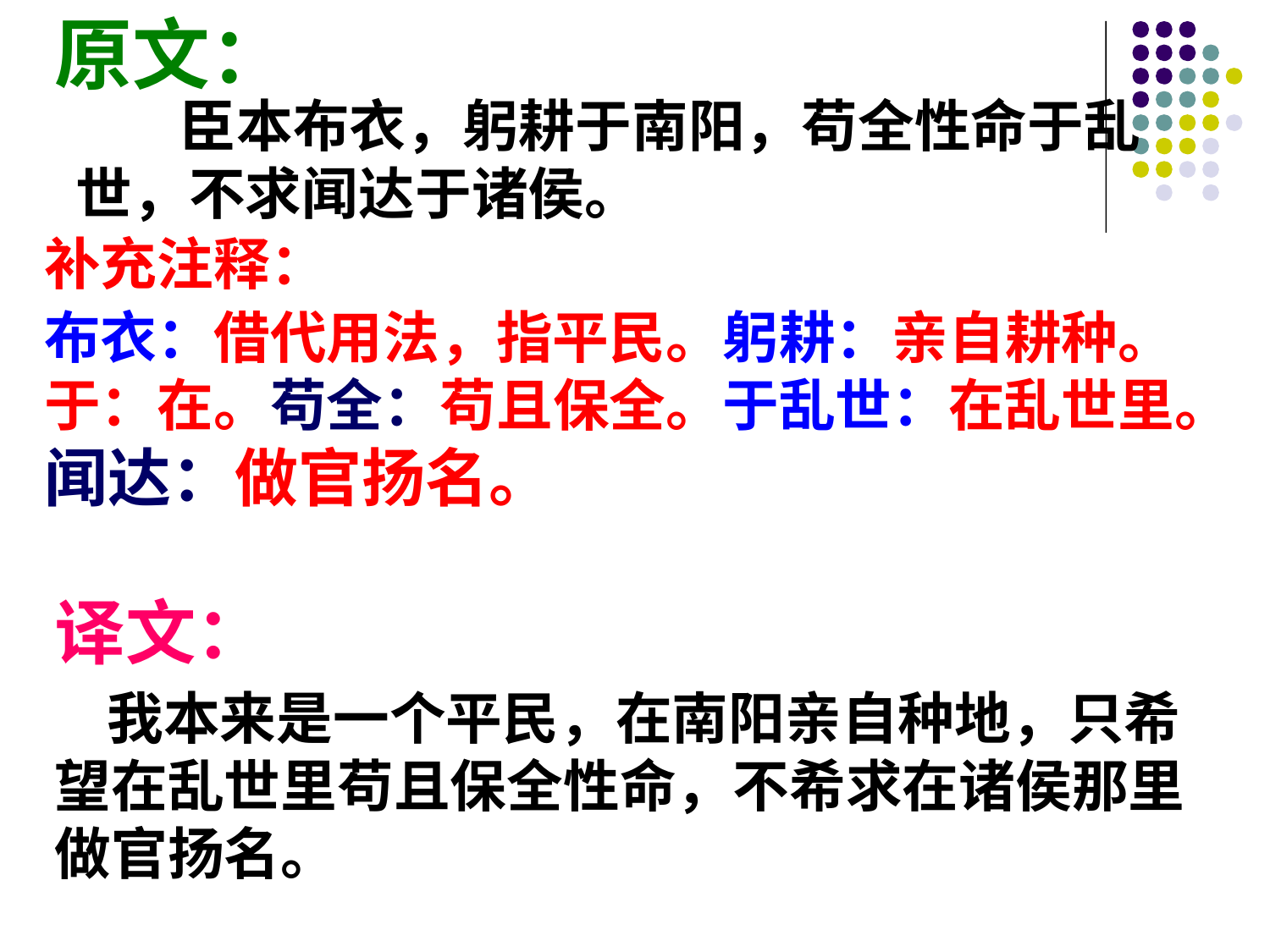

原文：
       臣本布衣，躬耕于南阳，苟全性命于乱世，不求闻达于诸侯。
补充注释：
布衣：借代用法，指平民。躬耕：亲自耕种。于：在。苟全：苟且保全。于乱世：在乱世里。闻达：做官扬名。

译文：
   我本来是一个平民，在南阳亲自种地，只希望在乱世里苟且保全性命，不希求在诸侯那里做官扬名。